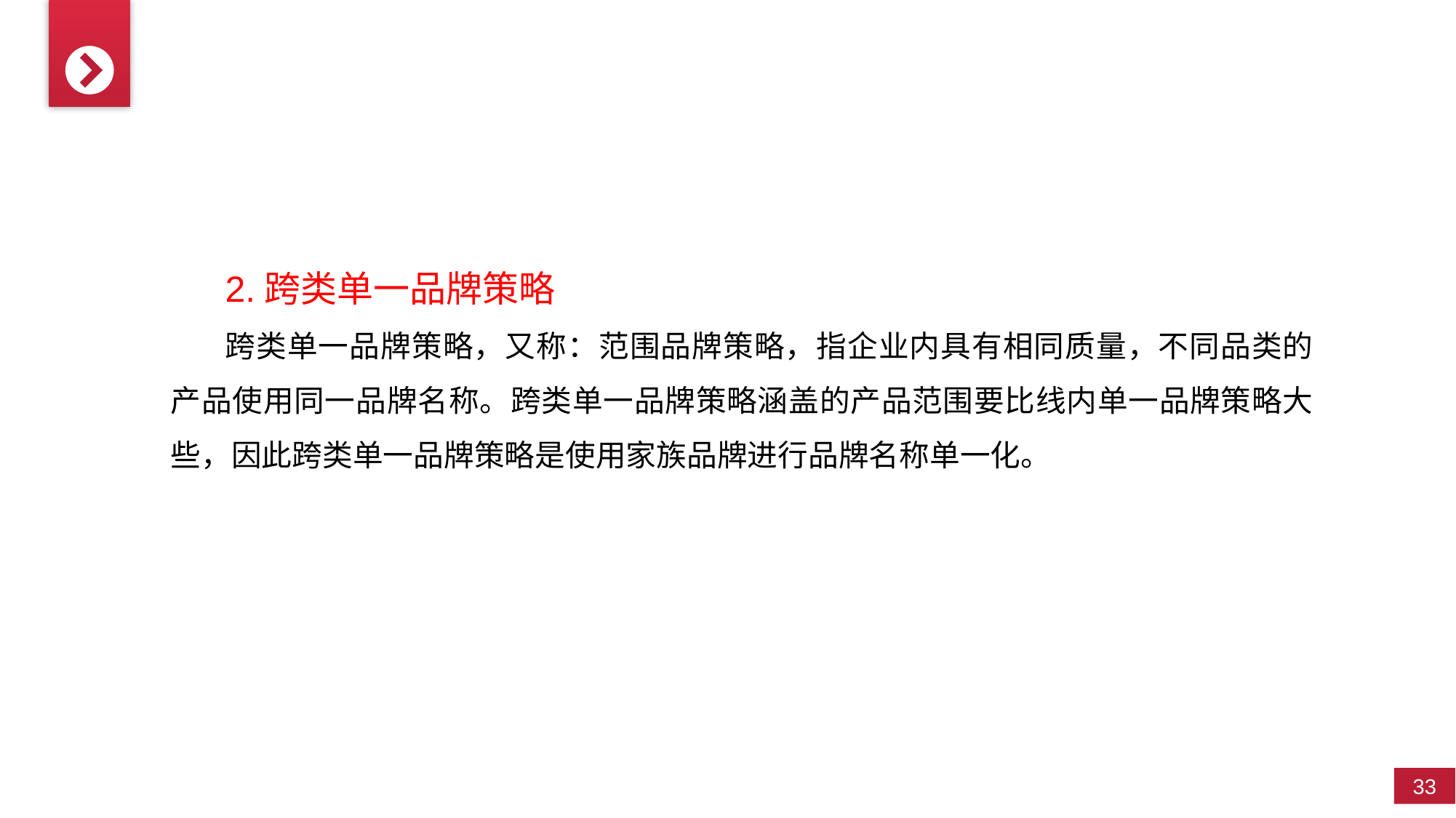

2.跨类单一品牌策略
跨类单一品牌策略，又称：范围品牌策略，指企业内具有相同质量，不同品类的产品使用同一品牌名称。跨类单一品牌策略涵盖的产品范围要比线内单一品牌策略大些，因此跨类单一品牌策略是使用家族品牌进行品牌名称单一化。